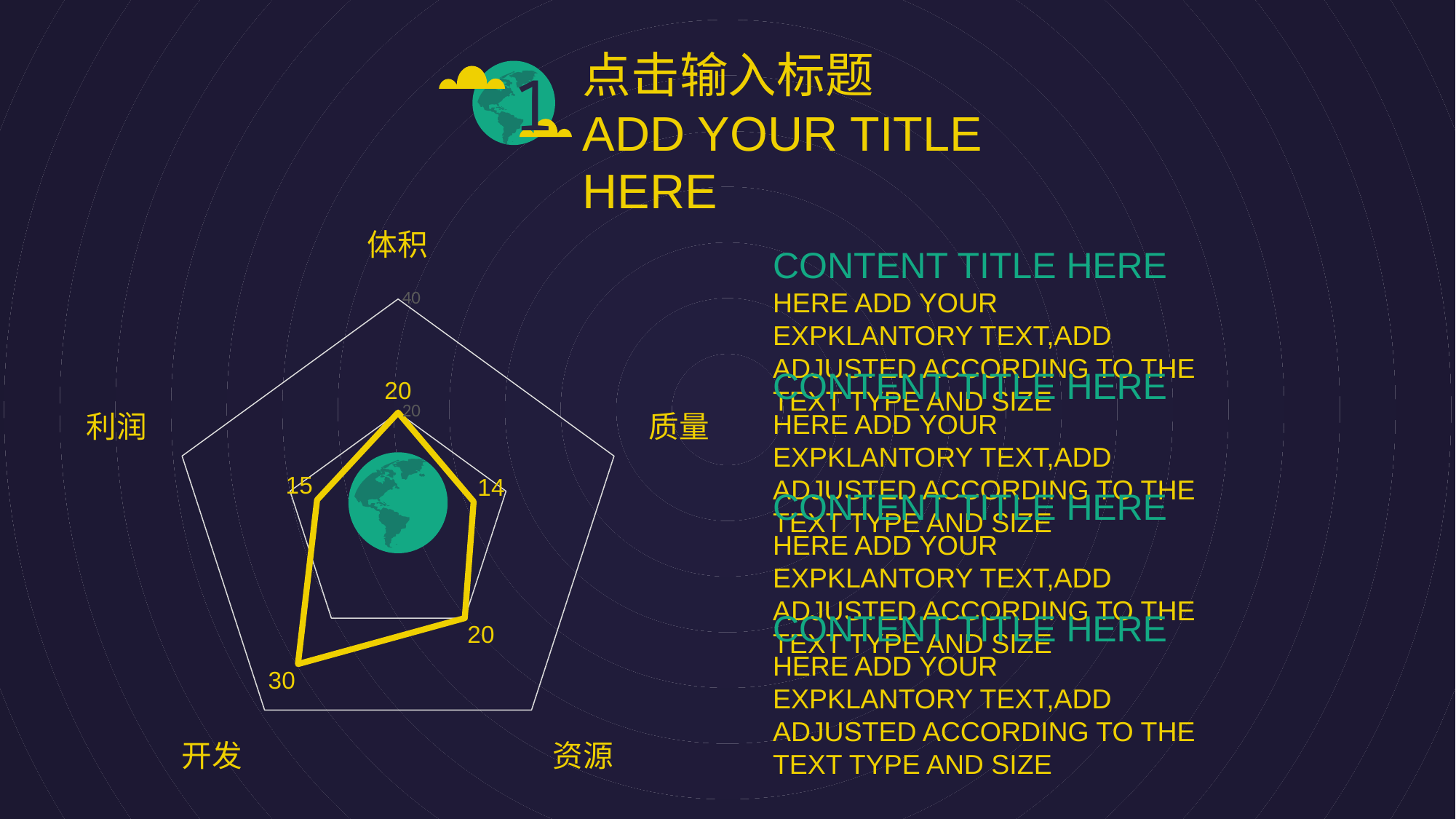

点击输入标题
ADD YOUR TITLE HERE
1

### Chart

| Category | 系列 1 |
|---|---|
| 体积 | 20.0 |
| 质量 | 14.0 |
| 资源 | 20.0 |
| 开发 | 30.0 |
| 利润 | 15.0 |

CONTENT TITLE HERE
HERE ADD YOUR EXPKLANTORY TEXT,ADD ADJUSTED ACCORDING TO THE TEXT TYPE AND SIZE
CONTENT TITLE HERE
HERE ADD YOUR EXPKLANTORY TEXT,ADD ADJUSTED ACCORDING TO THE TEXT TYPE AND SIZE
CONTENT TITLE HERE
HERE ADD YOUR EXPKLANTORY TEXT,ADD ADJUSTED ACCORDING TO THE TEXT TYPE AND SIZE
CONTENT TITLE HERE
HERE ADD YOUR EXPKLANTORY TEXT,ADD ADJUSTED ACCORDING TO THE TEXT TYPE AND SIZE